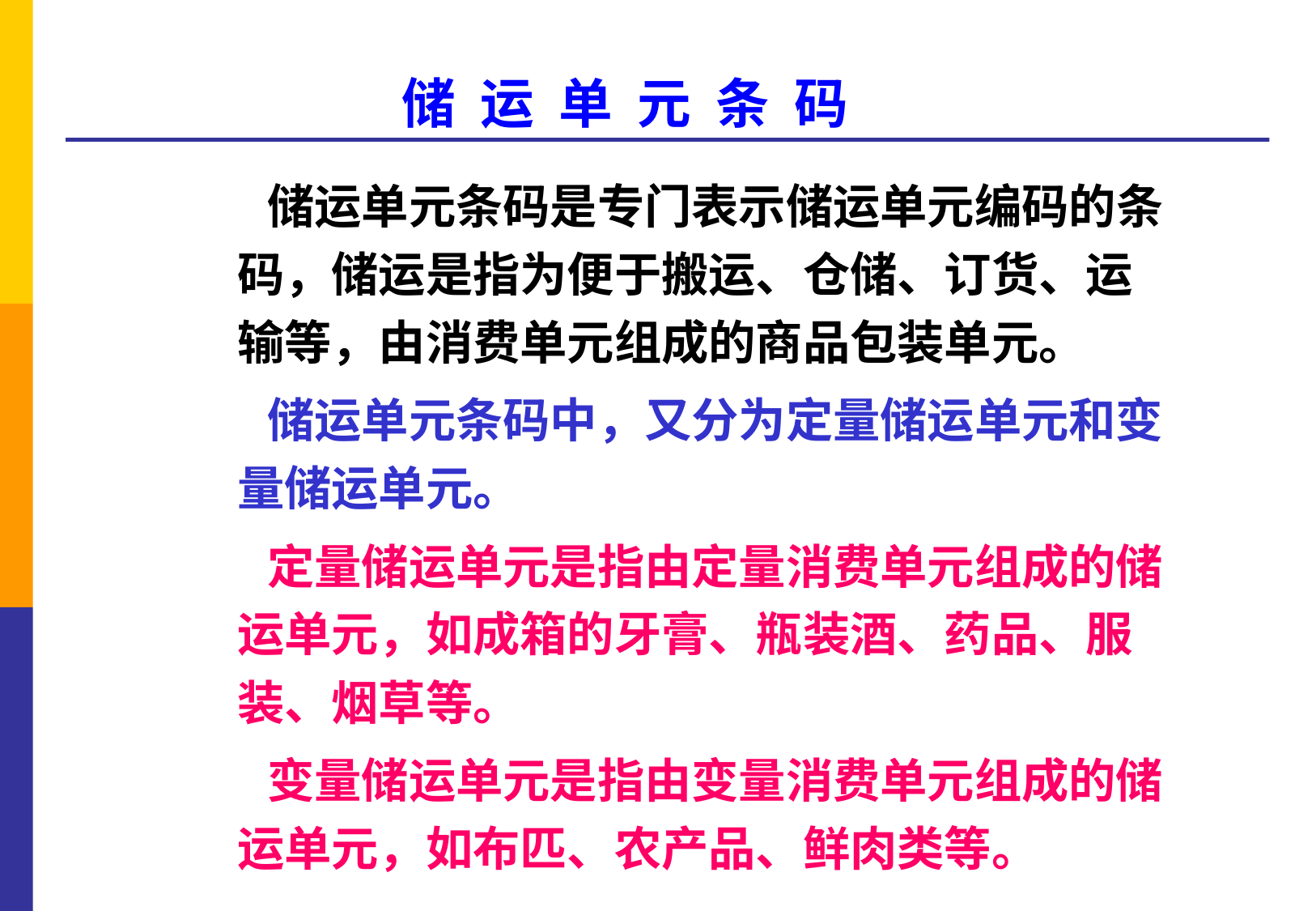

储  运  单  元  条  码
      储运单元条码是专门表示储运单元编码的条码，储运是指为便于搬运、仓储、订货、运输等，由消费单元组成的商品包装单元。
      储运单元条码中，又分为定量储运单元和变量储运单元。
      定量储运单元是指由定量消费单元组成的储运单元，如成箱的牙膏、瓶装酒、药品、服装、烟草等。
      变量储运单元是指由变量消费单元组成的储运单元，如布匹、农产品、鲜肉类等。